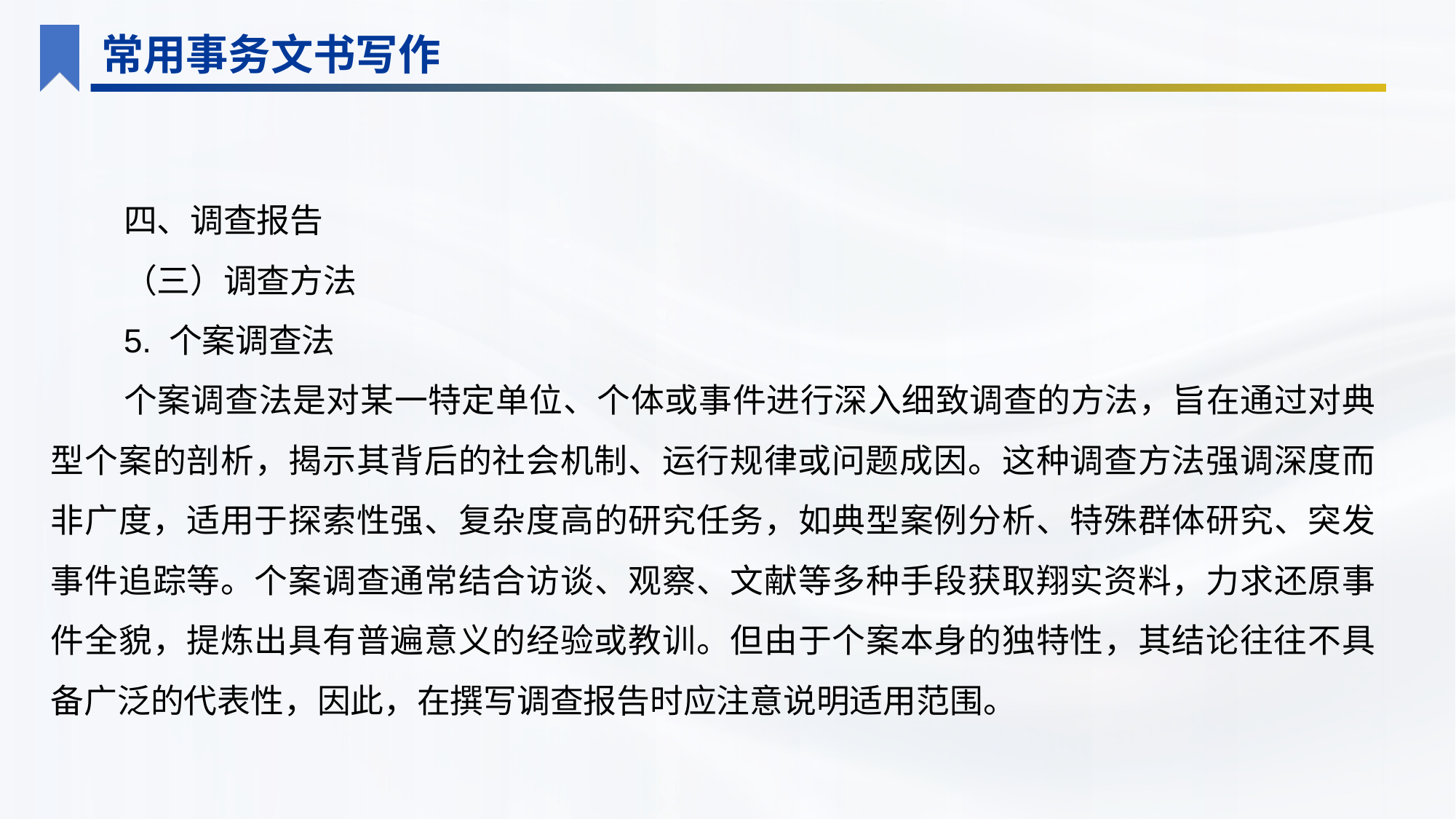

常用事务文书写作
四、调查报告
（三）调查方法
5. 个案调查法
个案调查法是对某一特定单位、个体或事件进行深入细致调查的方法，旨在通过对典型个案的剖析，揭示其背后的社会机制、运行规律或问题成因。这种调查方法强调深度而非广度，适用于探索性强、复杂度高的研究任务，如典型案例分析、特殊群体研究、突发事件追踪等。个案调查通常结合访谈、观察、文献等多种手段获取翔实资料，力求还原事件全貌，提炼出具有普遍意义的经验或教训。但由于个案本身的独特性，其结论往往不具备广泛的代表性，因此，在撰写调查报告时应注意说明适用范围。